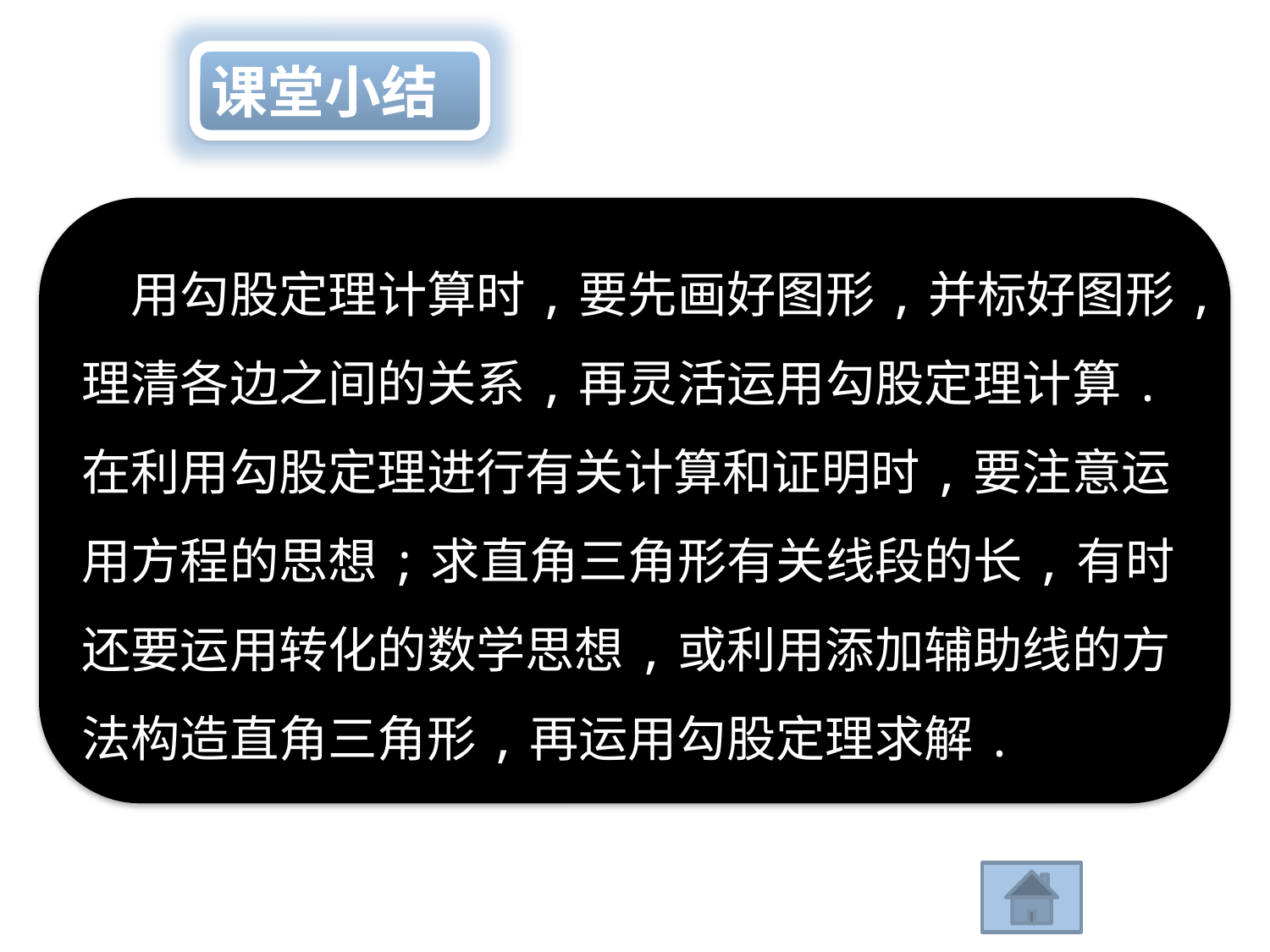

课堂小结
　用勾股定理计算时,要先画好图形,并标好图形,理清各边之间的关系,再灵活运用勾股定理计算.在利用勾股定理进行有关计算和证明时,要注意运用方程的思想;求直角三角形有关线段的长,有时还要运用转化的数学思想,或利用添加辅助线的方法构造直角三角形,再运用勾股定理求解.